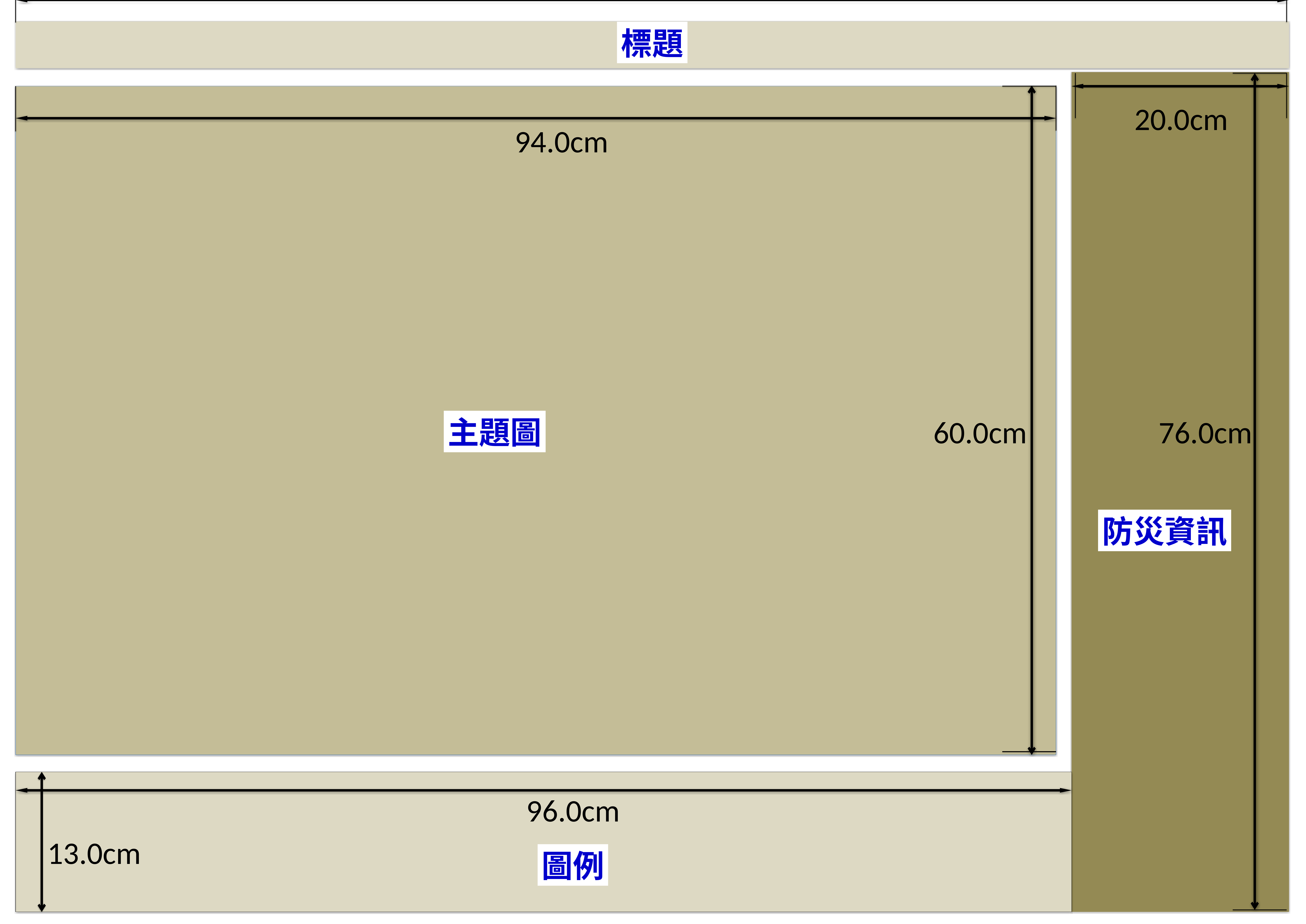

118.9cm
116.0cm

標題

20.0cm
94.0cm
60.0cm
76.0cm
84.1cm
主題圖
防災資訊

96.0cm
13.0cm
圖例